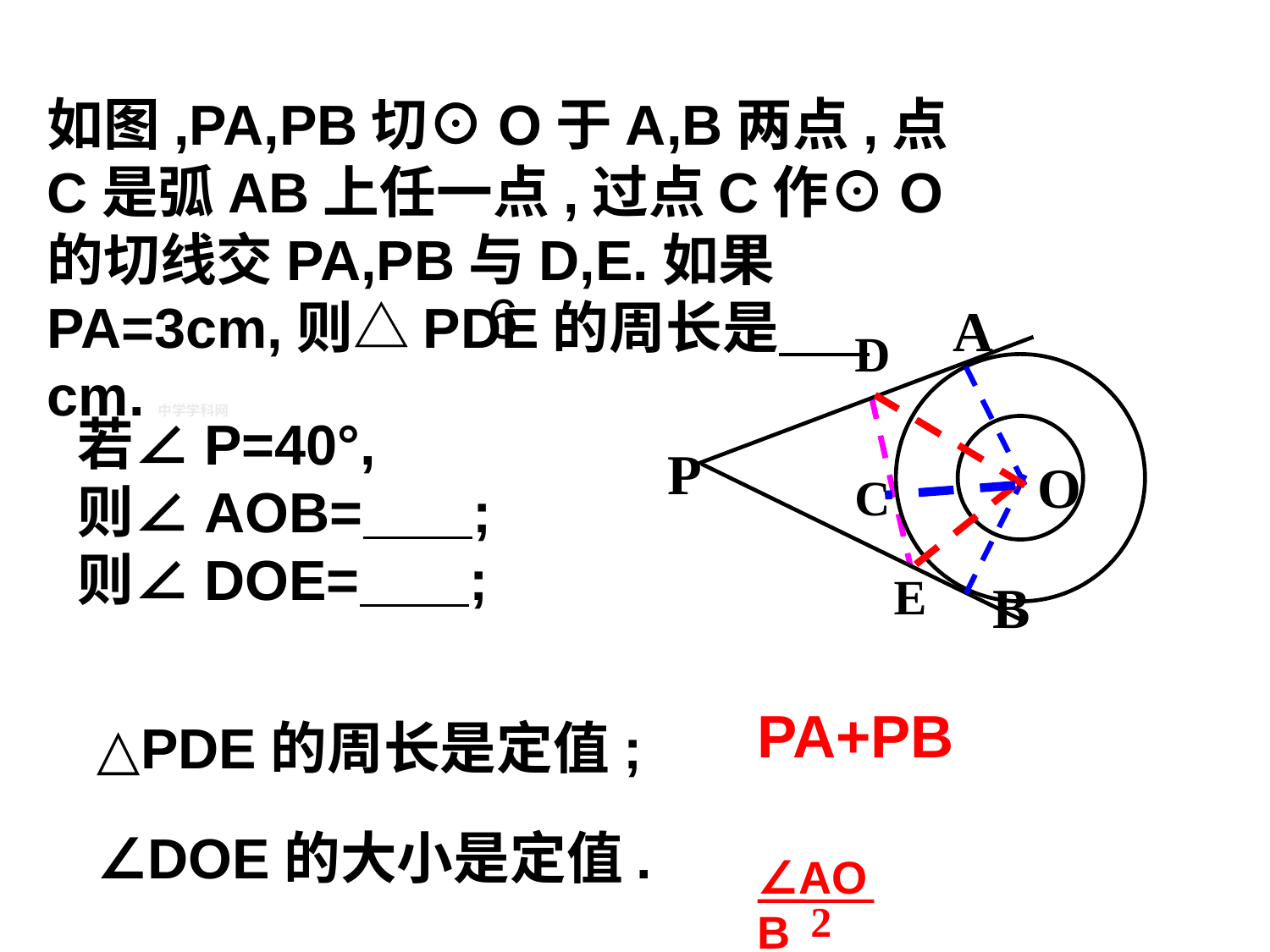

如图,PA,PB切⊙O于A,B两点,点C是弧AB上任一点,过点C作⊙O的切线交PA,PB与D,E.如果PA=3cm,则△PDE的周长是        cm.中学学科网

6
A
D

若∠P=40°,
则∠AOB=       ;
则∠DOE=       ;

P
O
C

E
B
△PDE的周长是定值;
PA+PB
∠DOE的大小是定值.
∠AOB
2